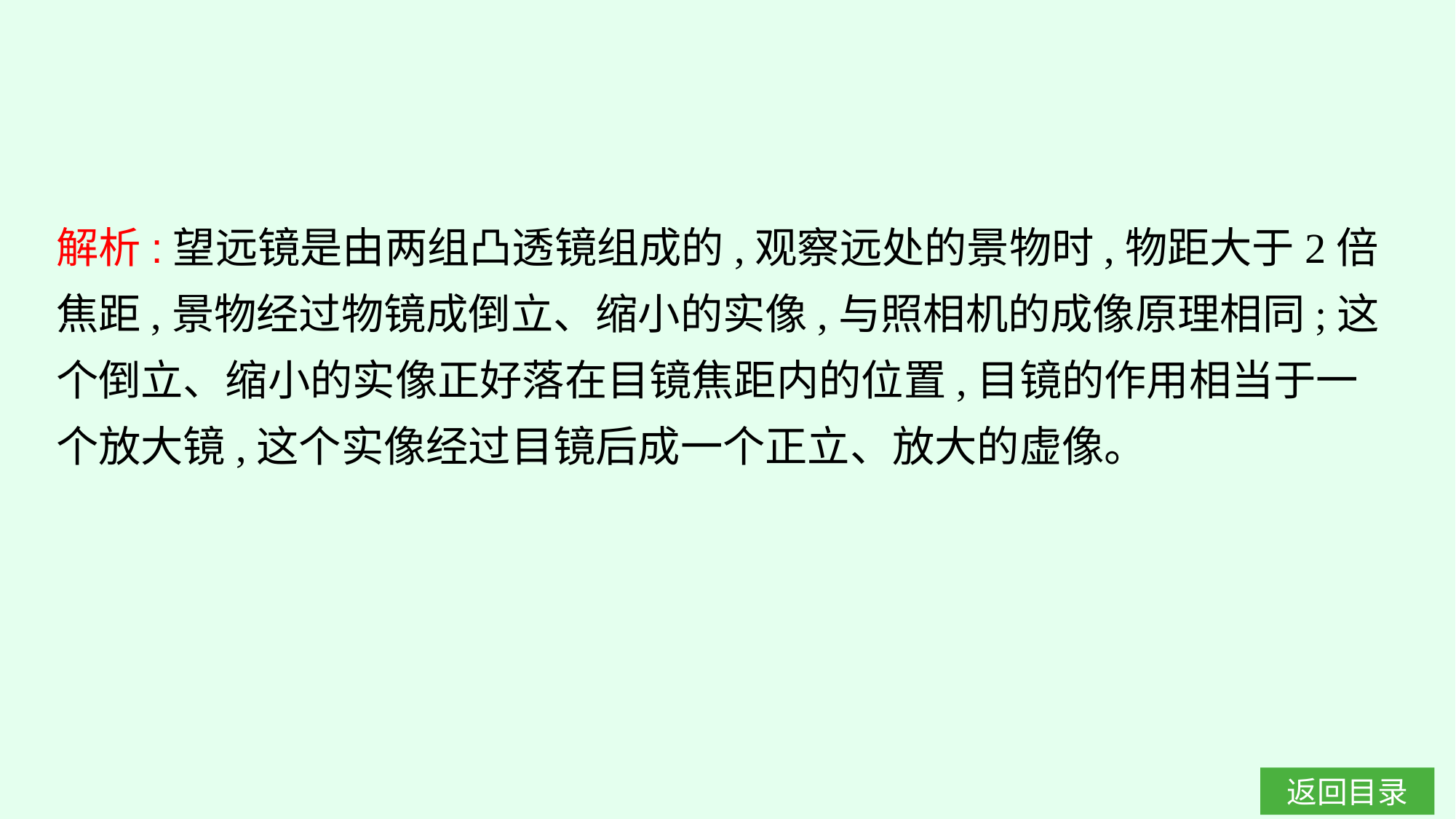

解析:望远镜是由两组凸透镜组成的,观察远处的景物时,物距大于2倍焦距,景物经过物镜成倒立、缩小的实像,与照相机的成像原理相同;这个倒立、缩小的实像正好落在目镜焦距内的位置,目镜的作用相当于一个放大镜,这个实像经过目镜后成一个正立、放大的虚像。